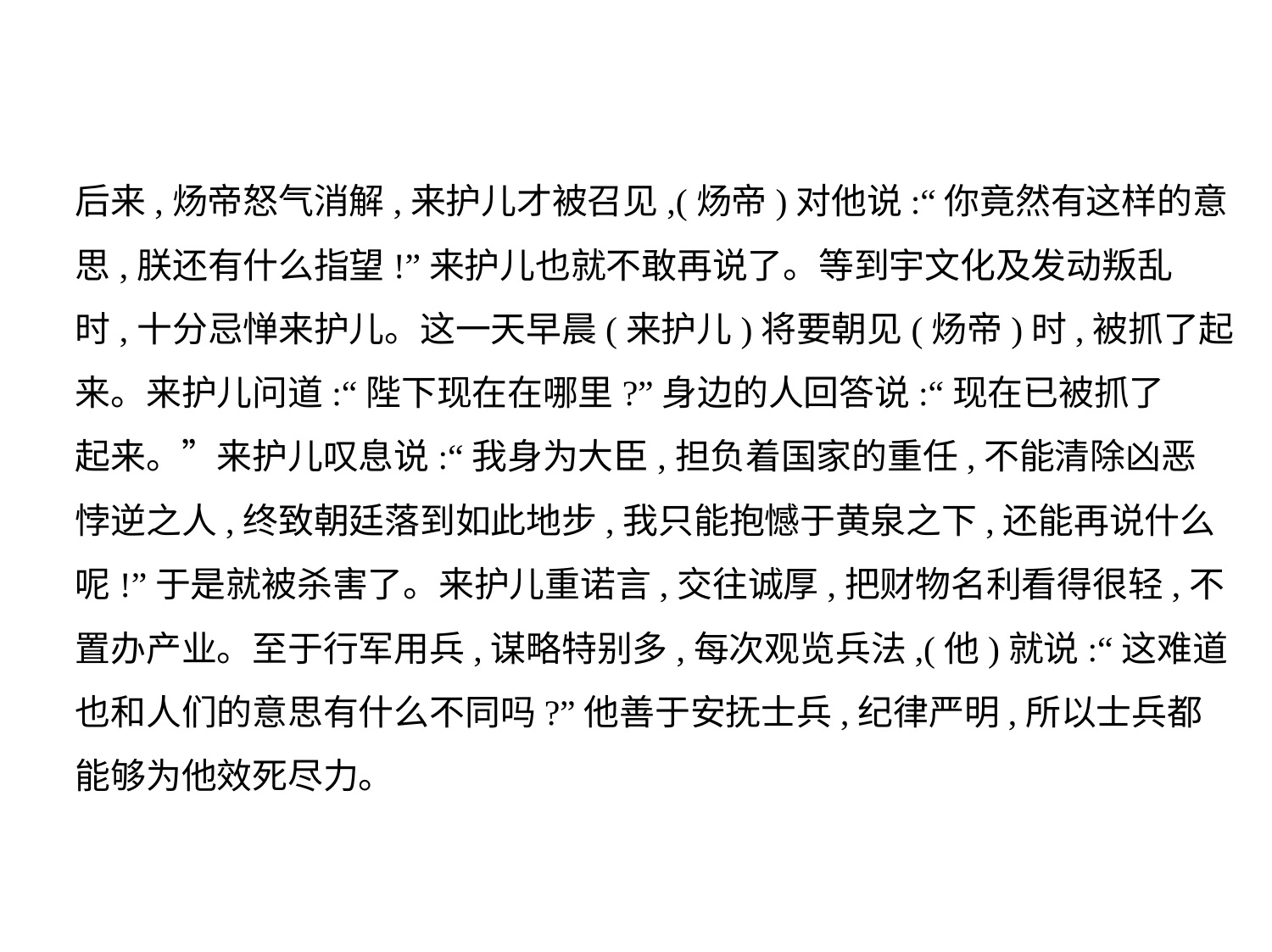

后来,炀帝怒气消解,来护儿才被召见,(炀帝)对他说:“你竟然有这样的意
思,朕还有什么指望!”来护儿也就不敢再说了。等到宇文化及发动叛乱
时,十分忌惮来护儿。这一天早晨(来护儿)将要朝见(炀帝)时,被抓了起
来。来护儿问道:“陛下现在在哪里?”身边的人回答说:“现在已被抓了
起来。”来护儿叹息说:“我身为大臣,担负着国家的重任,不能清除凶恶
悖逆之人,终致朝廷落到如此地步,我只能抱憾于黄泉之下,还能再说什么
呢!”于是就被杀害了。来护儿重诺言,交往诚厚,把财物名利看得很轻,不
置办产业。至于行军用兵,谋略特别多,每次观览兵法,(他)就说:“这难道
也和人们的意思有什么不同吗?”他善于安抚士兵,纪律严明,所以士兵都
能够为他效死尽力。